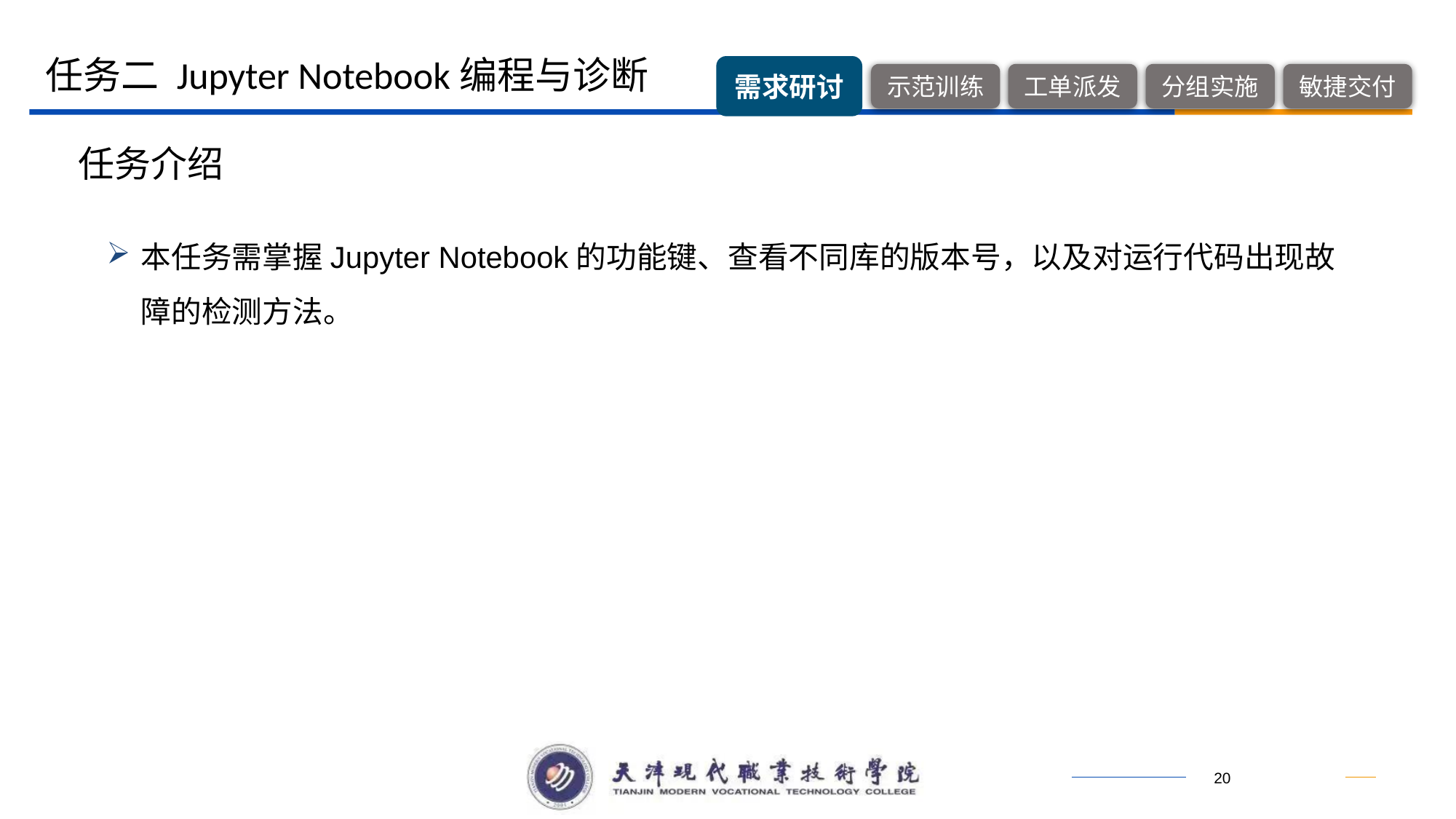

任务二 Jupyter Notebook编程与诊断

任务介绍
本任务需掌握Jupyter Notebook的功能键、查看不同库的版本号，以及对运行代码出现故障的检测方法。